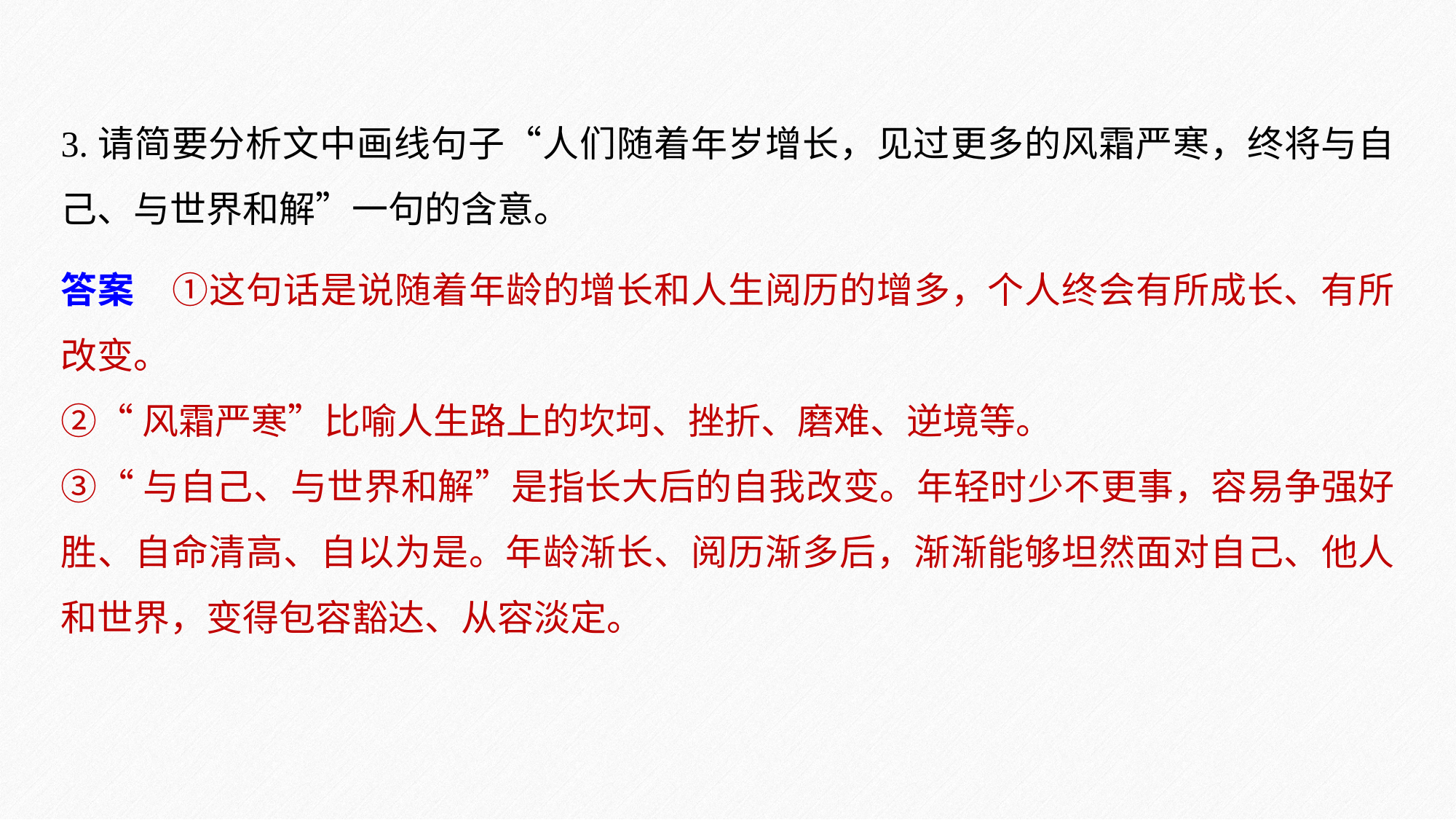

3.请简要分析文中画线句子“人们随着年岁增长，见过更多的风霜严寒，终将与自己、与世界和解”一句的含意。
答案　①这句话是说随着年龄的增长和人生阅历的增多，个人终会有所成长、有所改变。
②“风霜严寒”比喻人生路上的坎坷、挫折、磨难、逆境等。
③“与自己、与世界和解”是指长大后的自我改变。年轻时少不更事，容易争强好胜、自命清高、自以为是。年龄渐长、阅历渐多后，渐渐能够坦然面对自己、他人和世界，变得包容豁达、从容淡定。